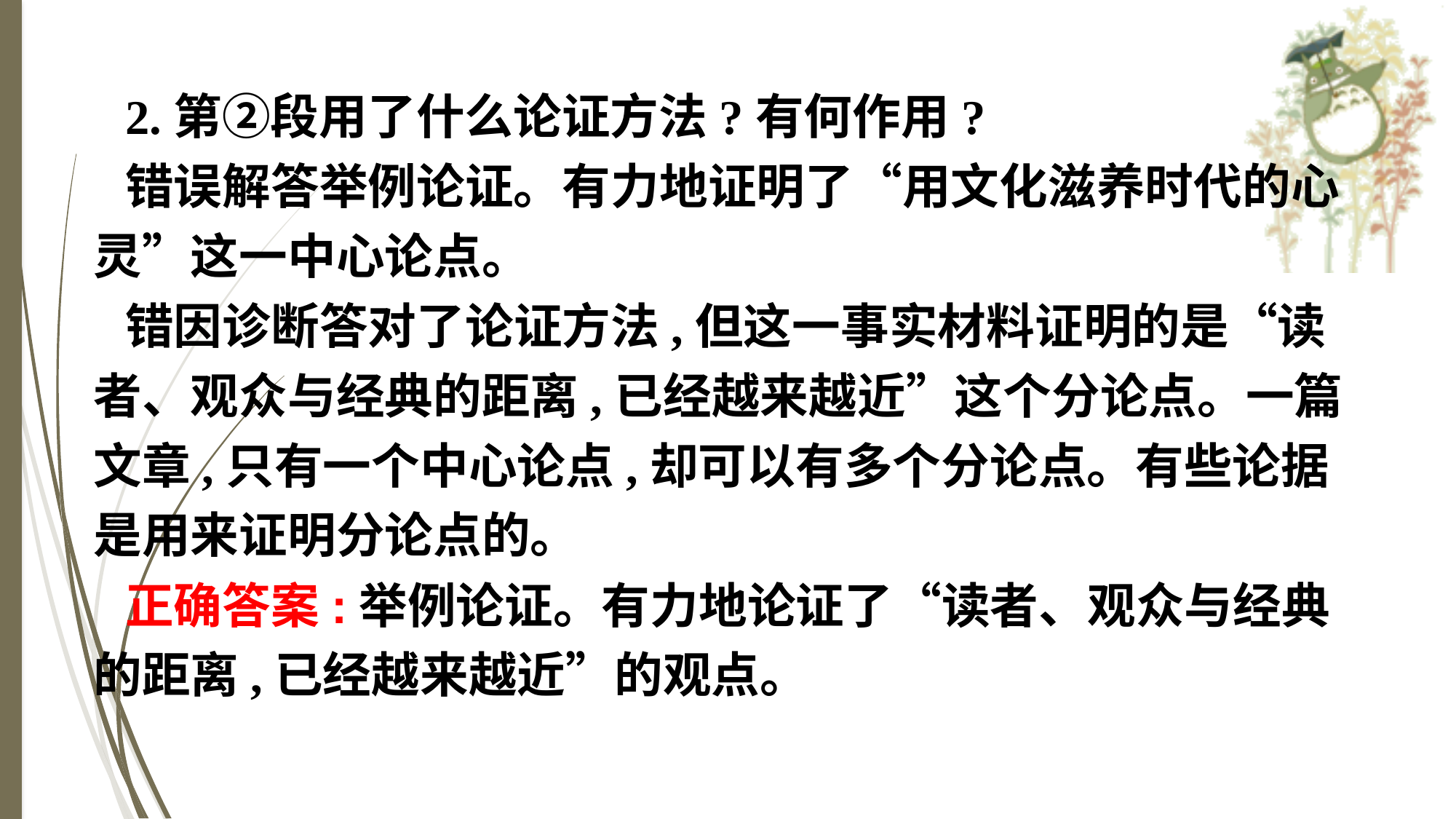

2.第②段用了什么论证方法?有何作用?
错误解答举例论证。有力地证明了“用文化滋养时代的心灵”这一中心论点。
错因诊断答对了论证方法,但这一事实材料证明的是“读者、观众与经典的距离,已经越来越近”这个分论点。一篇文章,只有一个中心论点,却可以有多个分论点。有些论据是用来证明分论点的。
正确答案:举例论证。有力地论证了“读者、观众与经典的距离,已经越来越近”的观点。